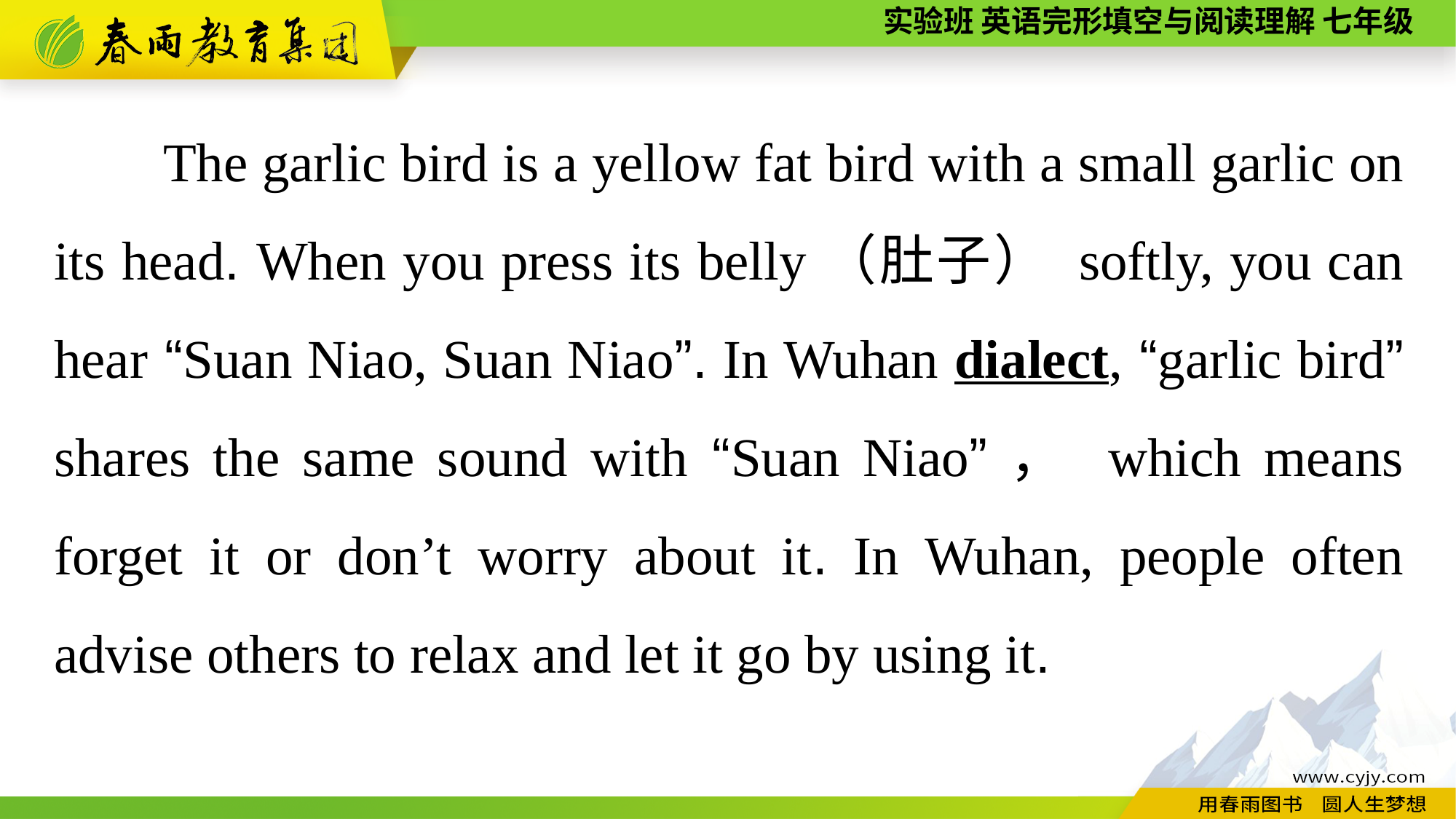

The garlic bird is a yellow fat bird with a small garlic on its head. When you press its belly（肚子） softly, you can hear “Suan Niao, Suan Niao”. In Wuhan dialect, “garlic bird” shares the same sound with “Suan Niao”， which means forget it or don’t worry about it. In Wuhan, people often advise others to relax and let it go by using it.